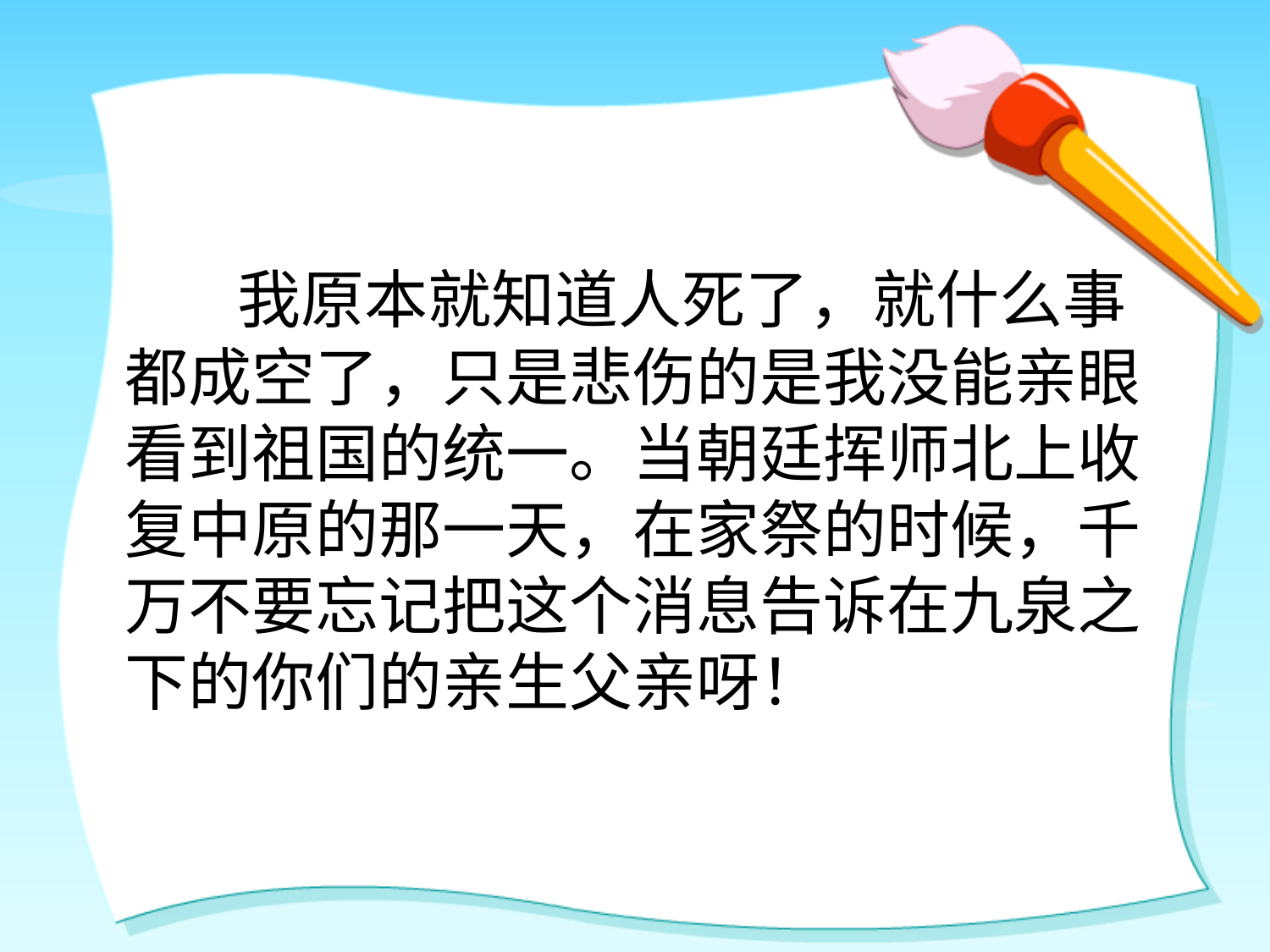

我原本就知道人死了，就什么事都成空了，只是悲伤的是我没能亲眼看到祖国的统一。当朝廷挥师北上收复中原的那一天，在家祭的时候，千万不要忘记把这个消息告诉在九泉之下的你们的亲生父亲呀！